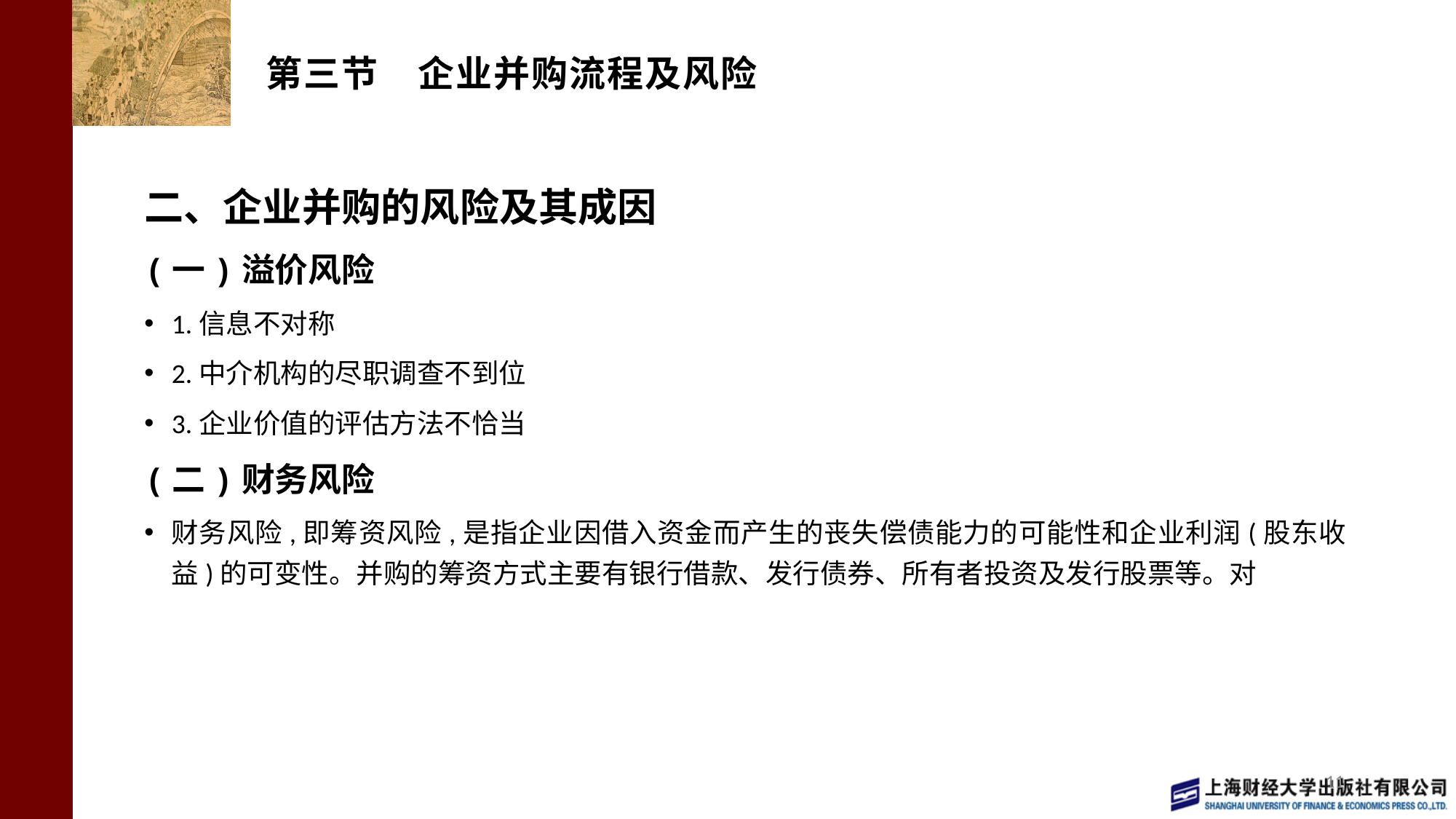

# 第三节    企业并购流程及风险
二、企业并购的风险及其成因
(一)溢价风险
1.信息不对称
2.中介机构的尽职调查不到位
3.企业价值的评估方法不恰当
(二)财务风险
财务风险,即筹资风险,是指企业因借入资金而产生的丧失偿债能力的可能性和企业利润(股东收益)的可变性。并购的筹资方式主要有银行借款、发行债券、所有者投资及发行股票等。对
11